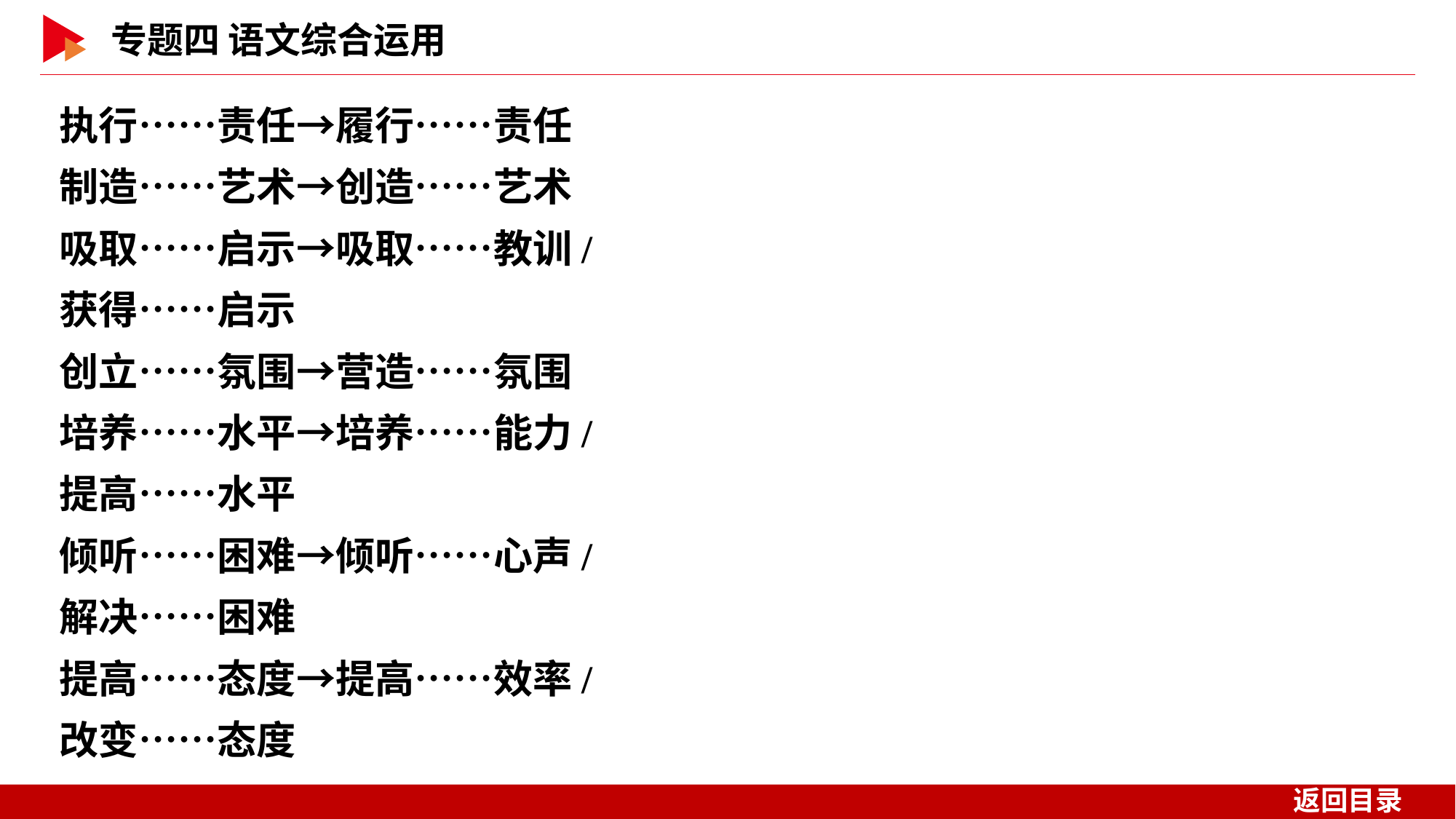

执行……责任→履行……责任
制造……艺术→创造……艺术
吸取……启示→吸取……教训/
获得……启示
创立……氛围→营造……氛围
培养……水平→培养……能力/
提高……水平
倾听……困难→倾听……心声/
解决……困难
提高……态度→提高……效率/
改变……态度